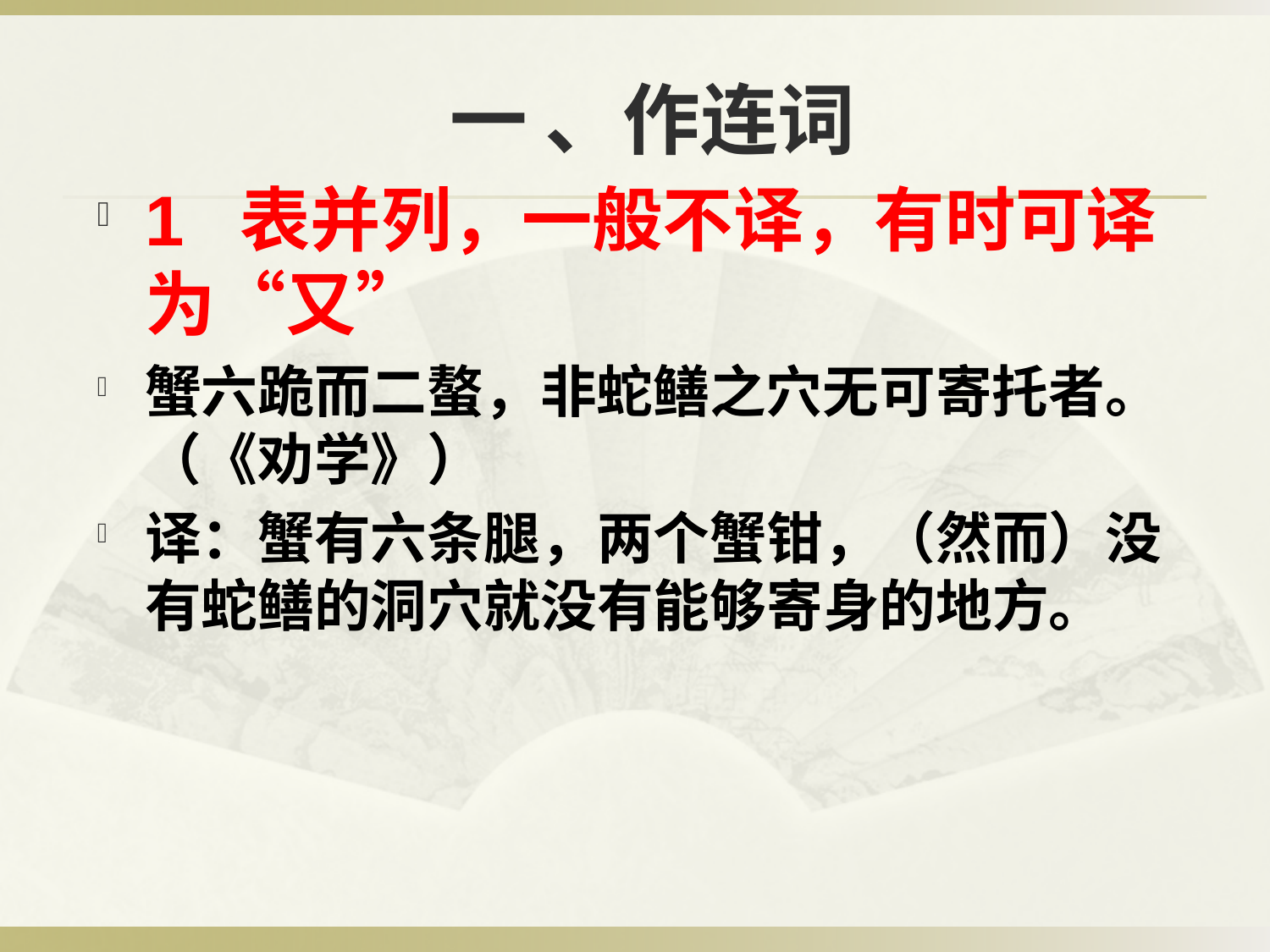

# 一 、作连词
1  表并列，一般不译，有时可译为“又”
蟹六跪而二螯，非蛇鳝之穴无可寄托者。（《劝学》）
译：蟹有六条腿，两个蟹钳，（然而）没有蛇鳝的洞穴就没有能够寄身的地方。